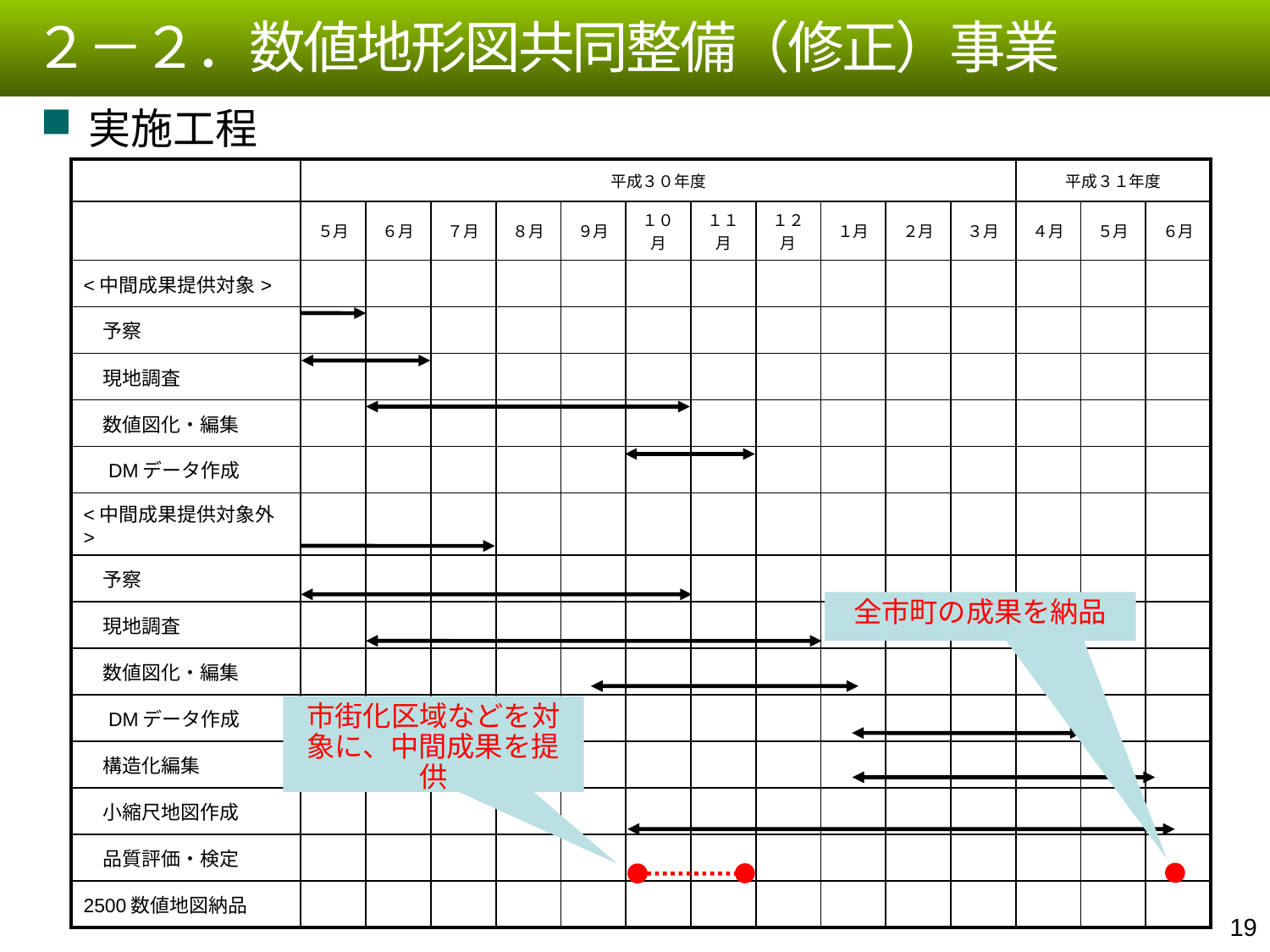

２－２．数値地形図共同整備（修正）事業
実施工程

|  | 平成３０年度 |  |  |  |  |  |  |  |  |  |  | 平成３１年度 |  |  |
| --- | --- | --- | --- | --- | --- | --- | --- | --- | --- | --- | --- | --- | --- | --- |
|  | ５月 | ６月 | ７月 | ８月 | ９月 | １０月 | １１月 | １２月 | １月 | ２月 | ３月 | ４月 | ５月 | ６月 |
| <中間成果提供対象> |  |  |  |  |  |  |  |  |  |  |  |  |  |  |
| 予察 |  |  |  |  |  |  |  |  |  |  |  |  |  |  |
| 現地調査 |  |  |  |  |  |  |  |  |  |  |  |  |  |  |
| 数値図化・編集 |  |  |  |  |  |  |  |  |  |  |  |  |  |  |
| DMデータ作成 |  |  |  |  |  |  |  |  |  |  |  |  |  |  |
| <中間成果提供対象外> |  |  |  |  |  |  |  |  |  |  |  |  |  |  |
| 予察 |  |  |  |  |  |  |  |  |  |  |  |  |  |  |
| 現地調査 |  |  |  |  |  |  |  |  |  |  |  |  |  |  |
| 数値図化・編集 |  |  |  |  |  |  |  |  |  |  |  |  |  |  |
| DMデータ作成 |  |  |  |  |  |  |  |  |  |  |  |  |  |  |
| 構造化編集 |  |  |  |  |  |  |  |  |  |  |  |  |  |  |
| 小縮尺地図作成 |  |  |  |  |  |  |  |  |  |  |  |  |  |  |
| 品質評価・検定 |  |  |  |  |  |  |  |  |  |  |  |  |  |  |
| 2500数値地図納品 |  |  |  |  |  |  |  |  |  |  |  |  |  |  |

全市町の成果を納品

市街化区域などを対象に、中間成果を提供

19